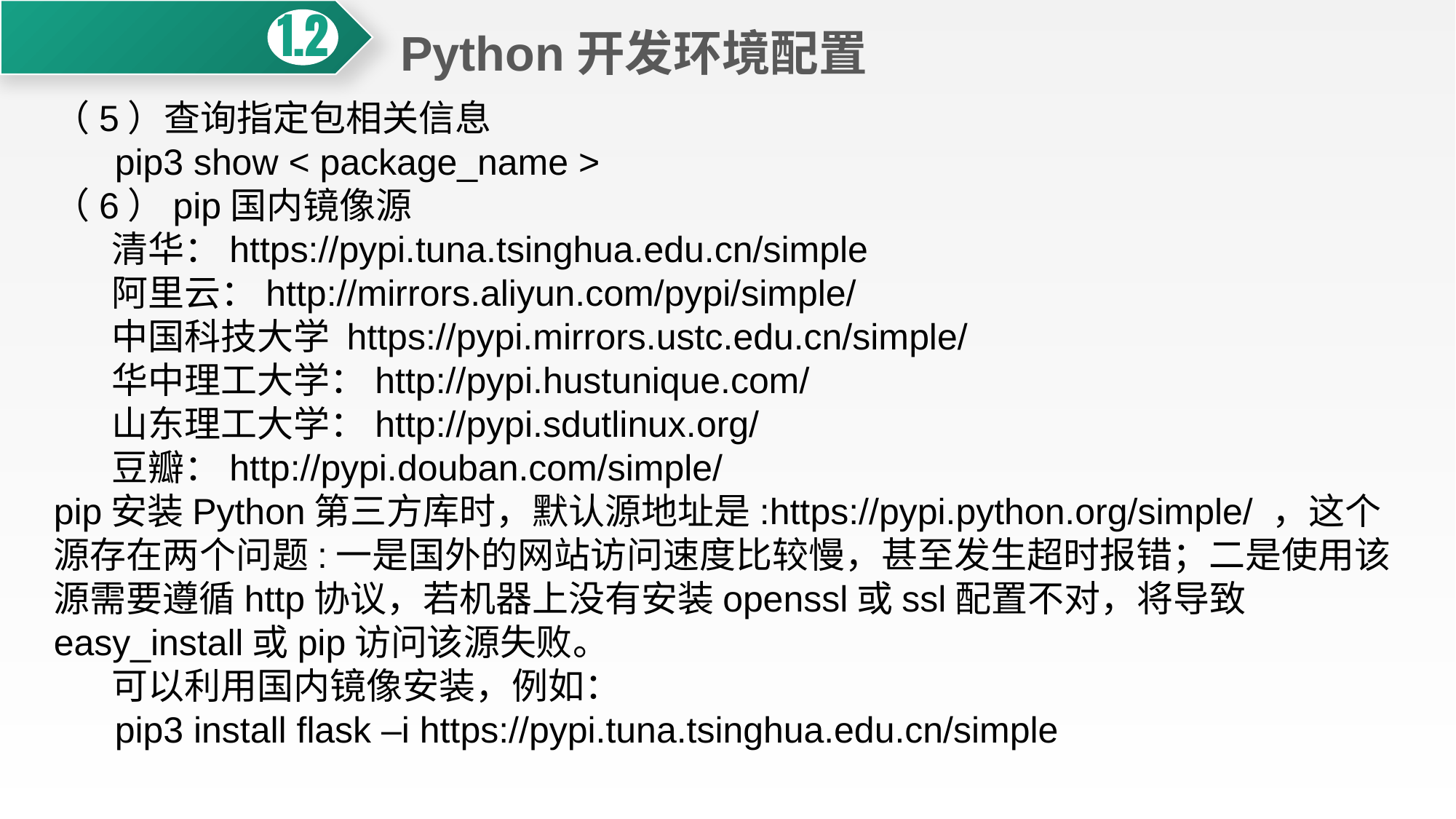

Python开发环境配置
1.2
（5）查询指定包相关信息
      pip3 show < package_name >
（6）pip国内镜像源
      清华：https://pypi.tuna.tsinghua.edu.cn/simple
      阿里云：http://mirrors.aliyun.com/pypi/simple/
      中国科技大学 https://pypi.mirrors.ustc.edu.cn/simple/
      华中理工大学：http://pypi.hustunique.com/
      山东理工大学：http://pypi.sdutlinux.org/
      豆瓣：http://pypi.douban.com/simple/
pip安装Python第三方库时，默认源地址是:https://pypi.python.org/simple/ ，这个源存在两个问题:一是国外的网站访问速度比较慢，甚至发生超时报错；二是使用该源需要遵循http协议，若机器上没有安装openssl或ssl配置不对，将导致easy_install或pip访问该源失败。
      可以利用国内镜像安装，例如：
      pip3 install flask –i https://pypi.tuna.tsinghua.edu.cn/simple